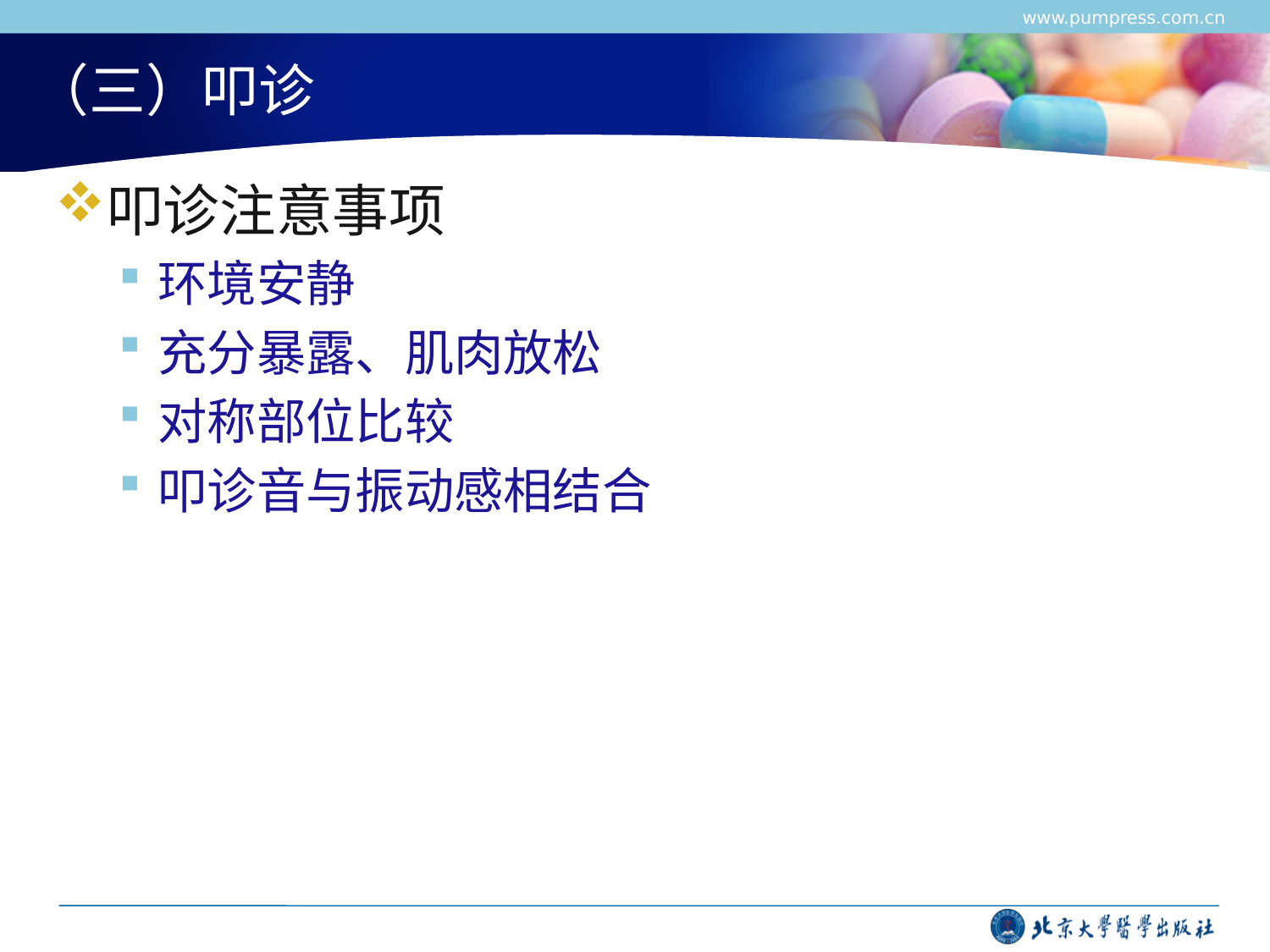

www.pumpress.com.cn
# （三）叩诊
叩诊注意事项
环境安静
充分暴露、肌肉放松
对称部位比较
叩诊音与振动感相结合